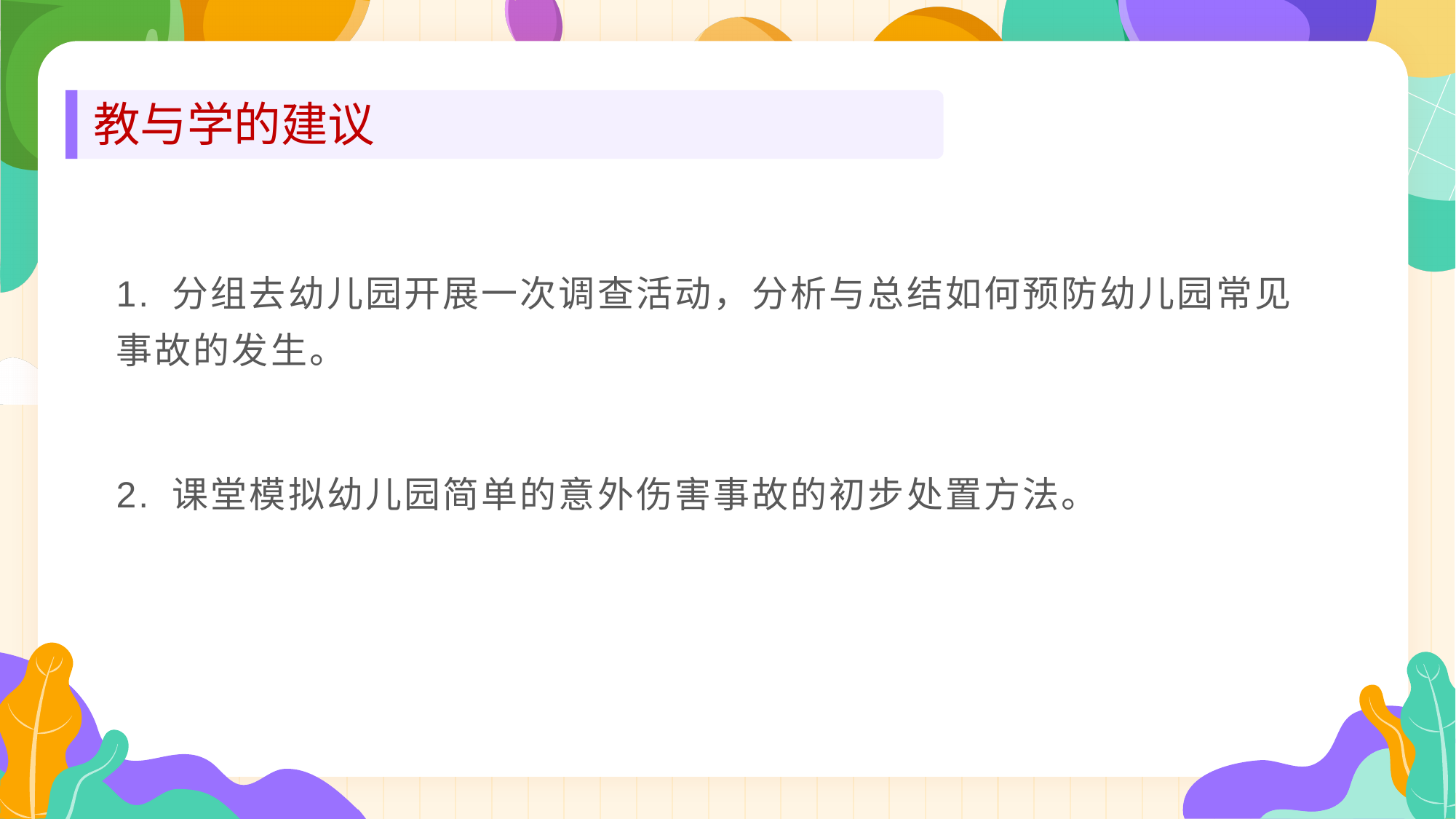

教与学的建议
1. 分组去幼儿园开展一次调查活动，分析与总结如何预防幼儿园常见事故的发生。

2. 课堂模拟幼儿园简单的意外伤害事故的初步处置方法。